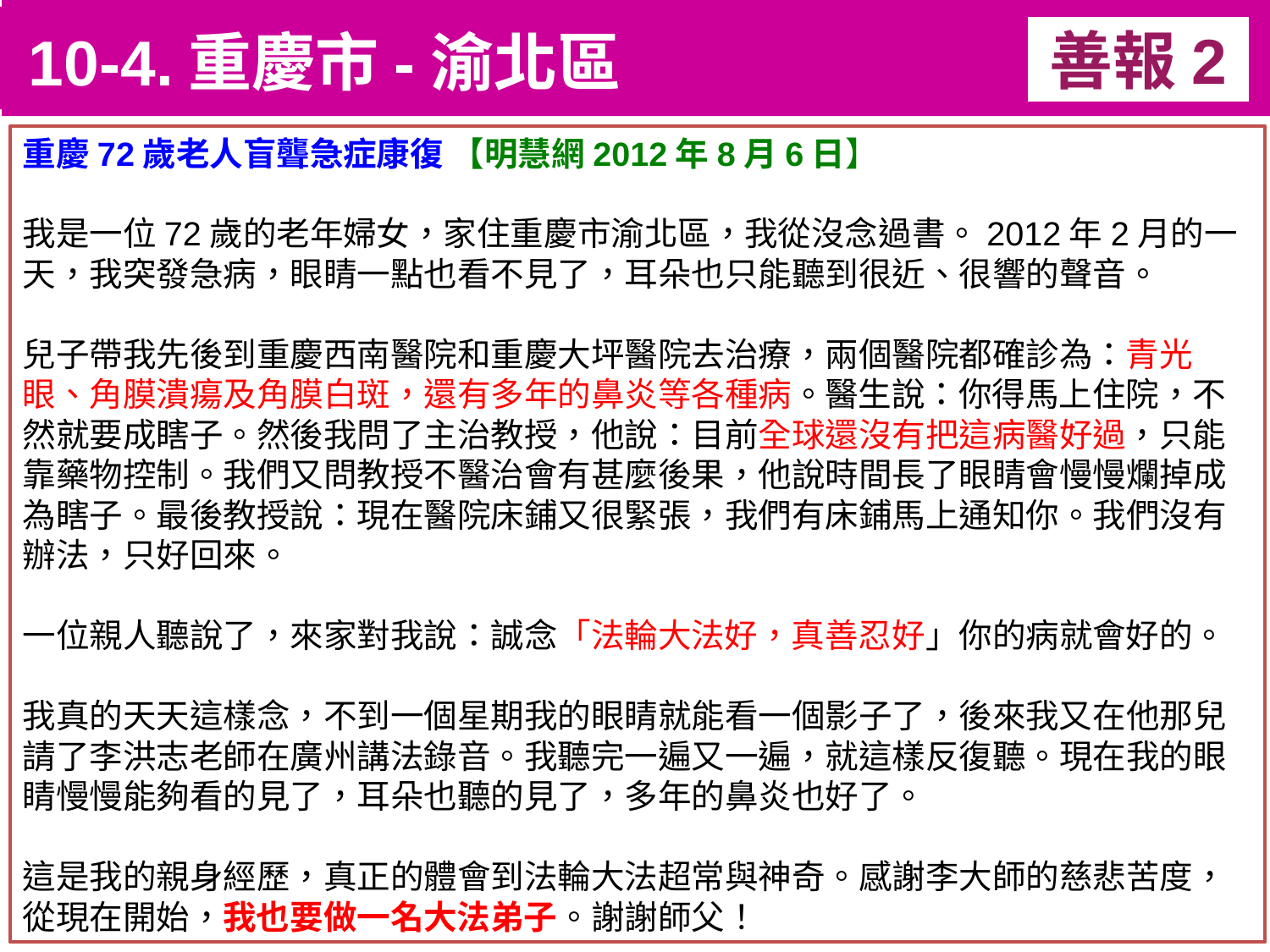

10-4.重慶市-渝北區
善報2
11-3. XX市官員惡報實例
重慶72歲老人盲聾急症康復 【明慧網2012年8月6日】

我是一位72歲的老年婦女，家住重慶市渝北區，我從沒念過書。2012年2月的一天，我突發急病，眼睛一點也看不見了，耳朵也只能聽到很近、很響的聲音。

兒子帶我先後到重慶西南醫院和重慶大坪醫院去治療，兩個醫院都確診為：青光眼、角膜潰瘍及角膜白斑，還有多年的鼻炎等各種病。醫生說：你得馬上住院，不然就要成瞎子。然後我問了主治教授，他說：目前全球還沒有把這病醫好過，只能靠藥物控制。我們又問教授不醫治會有甚麼後果，他說時間長了眼睛會慢慢爛掉成為瞎子。最後教授說：現在醫院床鋪又很緊張，我們有床鋪馬上通知你。我們沒有辦法，只好回來。

一位親人聽說了，來家對我說：誠念「法輪大法好，真善忍好」你的病就會好的。

我真的天天這樣念，不到一個星期我的眼睛就能看一個影子了，後來我又在他那兒請了李洪志老師在廣州講法錄音。我聽完一遍又一遍，就這樣反復聽。現在我的眼睛慢慢能夠看的見了，耳朵也聽的見了，多年的鼻炎也好了。

這是我的親身經歷，真正的體會到法輪大法超常與神奇。感謝李大師的慈悲苦度，從現在開始，我也要做一名大法弟子。謝謝師父！